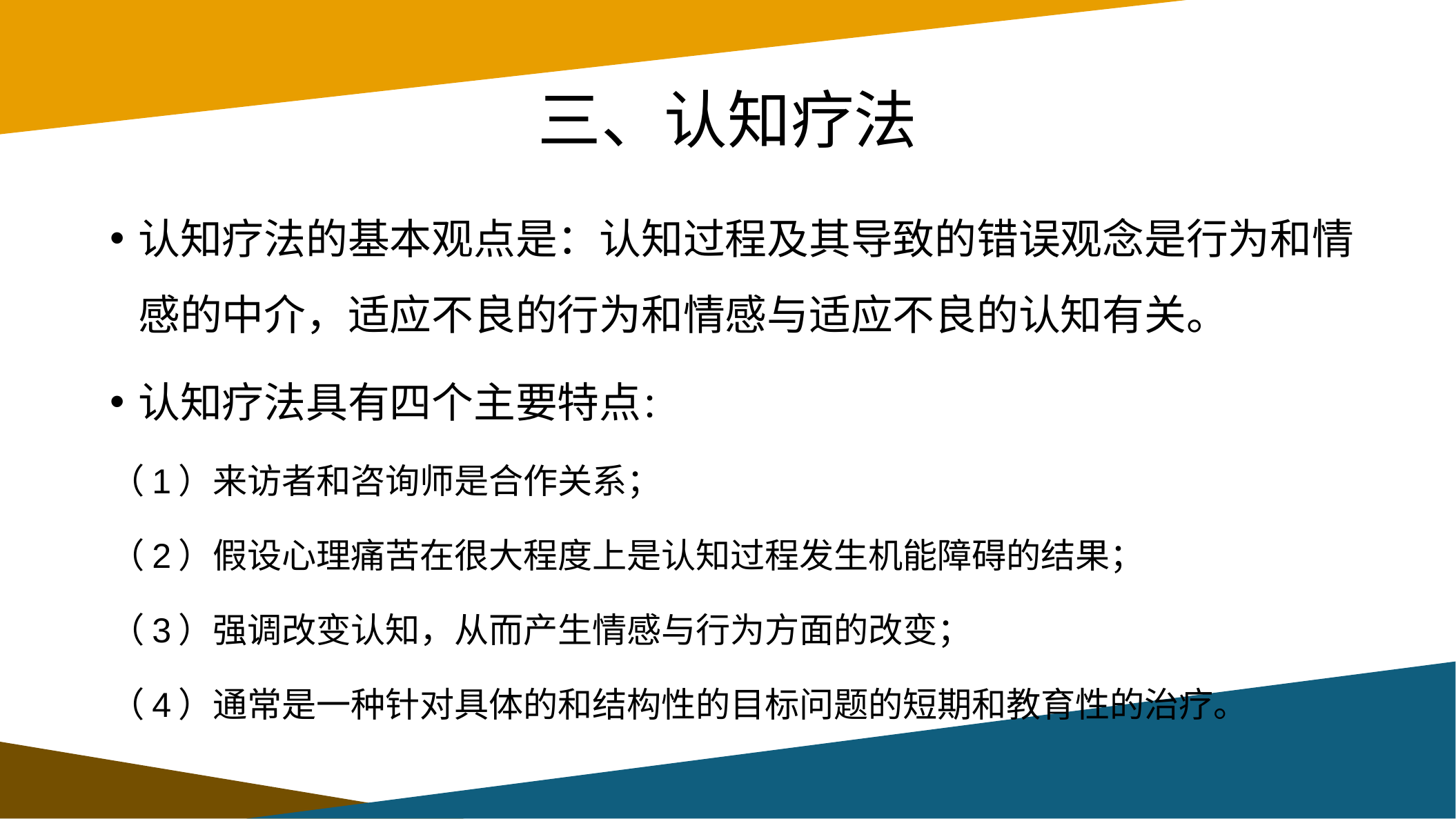

# 三、认知疗法
认知疗法的基本观点是：认知过程及其导致的错误观念是行为和情感的中介，适应不良的行为和情感与适应不良的认知有关。
认知疗法具有四个主要特点：
（1）来访者和咨询师是合作关系；
（2）假设心理痛苦在很大程度上是认知过程发生机能障碍的结果；
（3）强调改变认知，从而产生情感与行为方面的改变；
（4）通常是一种针对具体的和结构性的目标问题的短期和教育性的治疗。